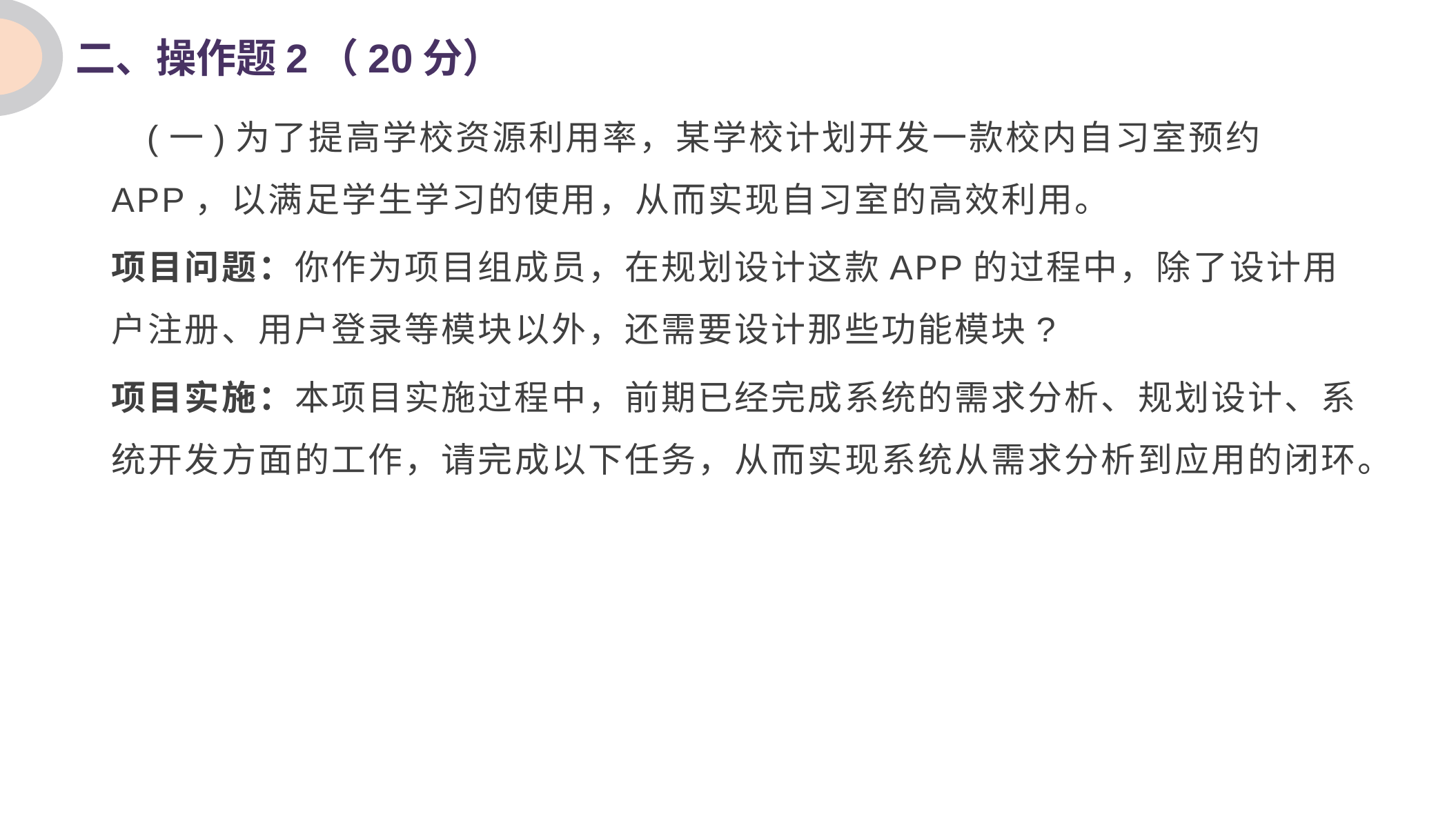

二、操作题2（20分）

   (一)为了提高学校资源利用率，某学校计划开发一款校内自习室预约APP，以满足学生学习的使用，从而实现自习室的高效利用。
项目问题：你作为项目组成员，在规划设计这款APP的过程中，除了设计用户注册、用户登录等模块以外，还需要设计那些功能模块?
项目实施：本项目实施过程中，前期已经完成系统的需求分析、规划设计、系统开发方面的工作，请完成以下任务，从而实现系统从需求分析到应用的闭环。